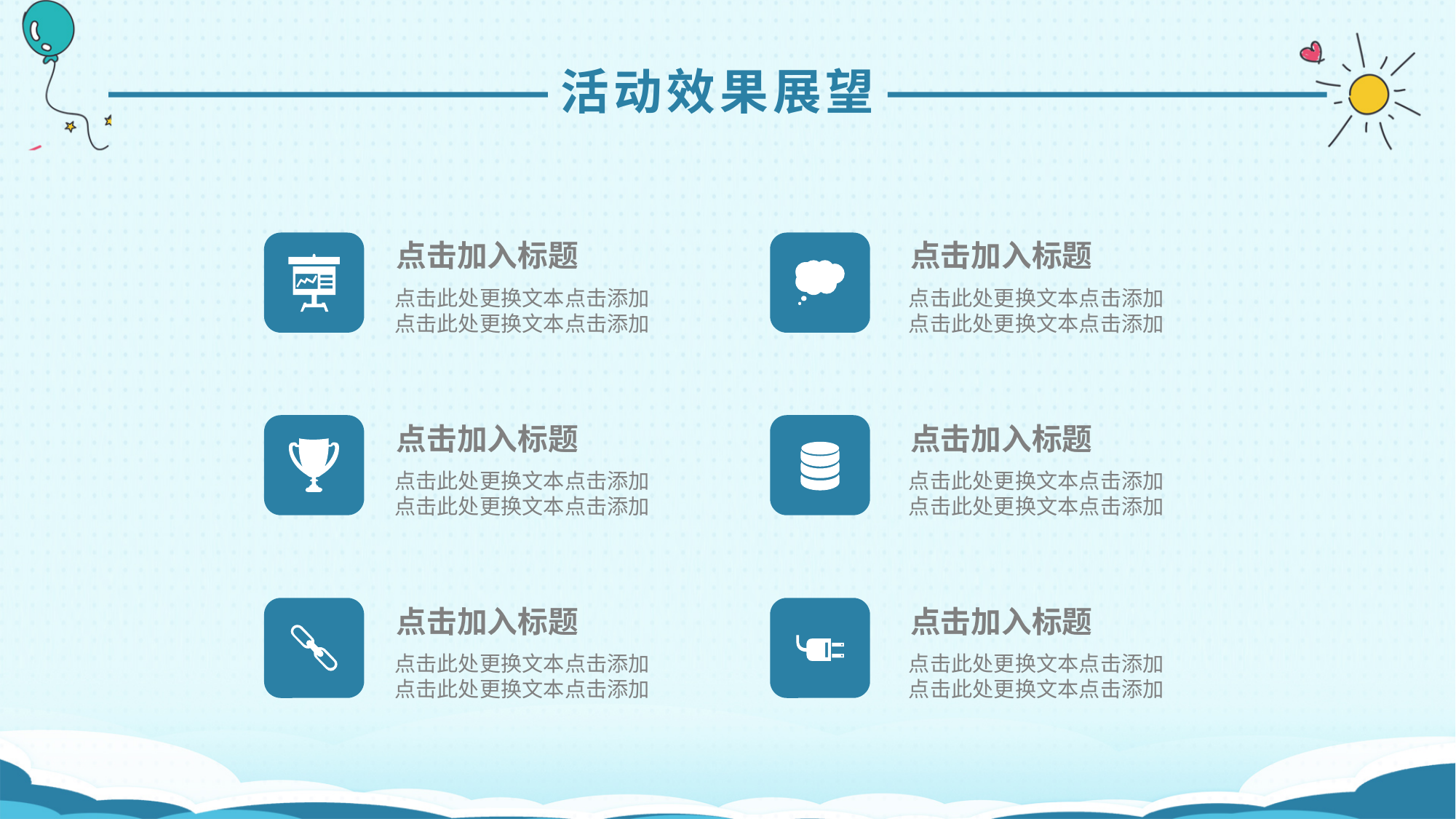

活动效果展望

点击加入标题
点击加入标题

点击此处更换文本点击添加
点击此处更换文本点击添加

点击此处更换文本点击添加
点击此处更换文本点击添加

点击加入标题
点击加入标题

点击此处更换文本点击添加
点击此处更换文本点击添加

点击此处更换文本点击添加
点击此处更换文本点击添加

点击加入标题
点击加入标题

点击此处更换文本点击添加
点击此处更换文本点击添加

点击此处更换文本点击添加
点击此处更换文本点击添加